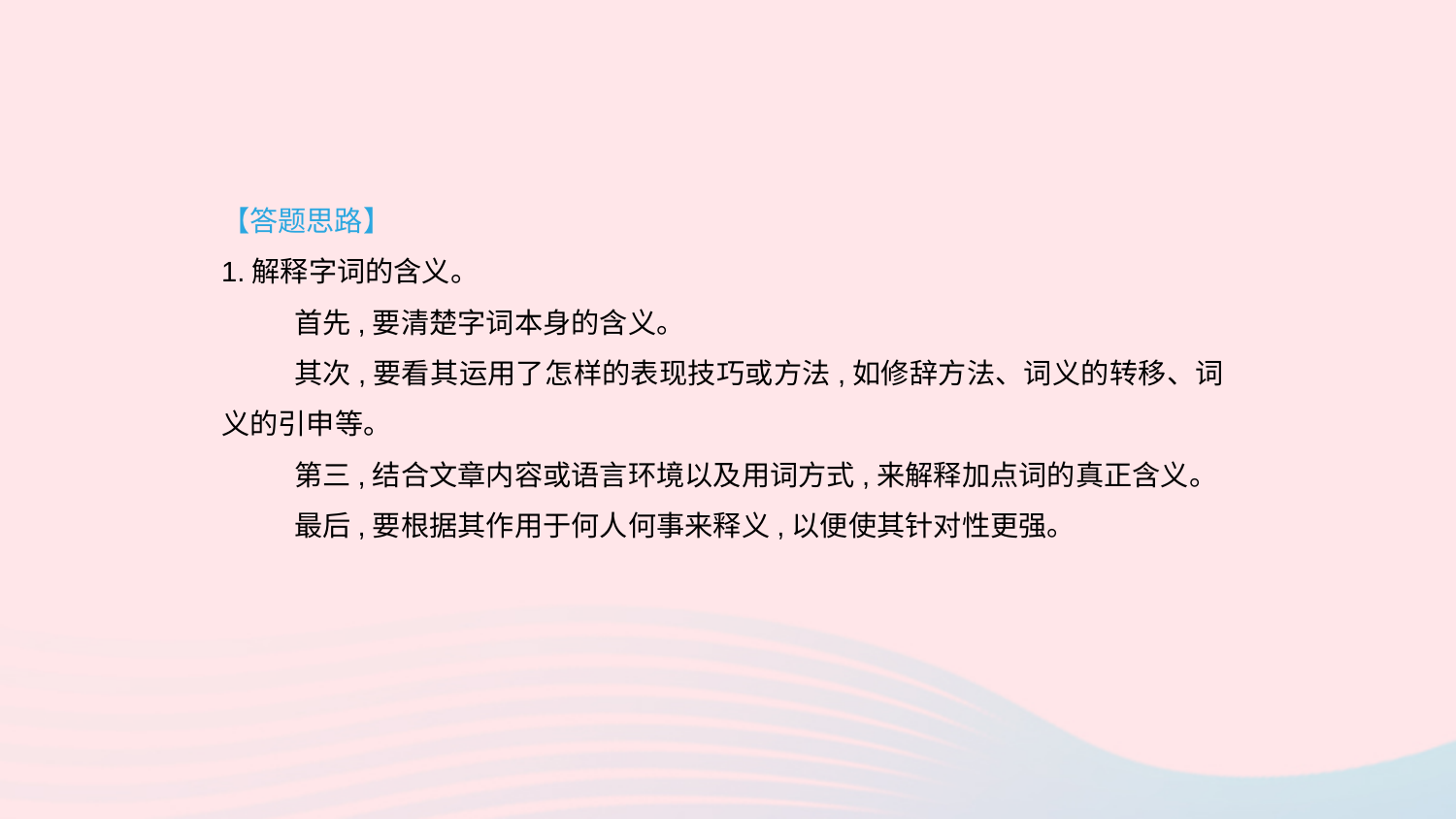

【答题思路】
1.解释字词的含义。
首先,要清楚字词本身的含义。
其次,要看其运用了怎样的表现技巧或方法,如修辞方法、词义的转移、词义的引申等。
第三,结合文章内容或语言环境以及用词方式,来解释加点词的真正含义。
最后,要根据其作用于何人何事来释义,以便使其针对性更强。